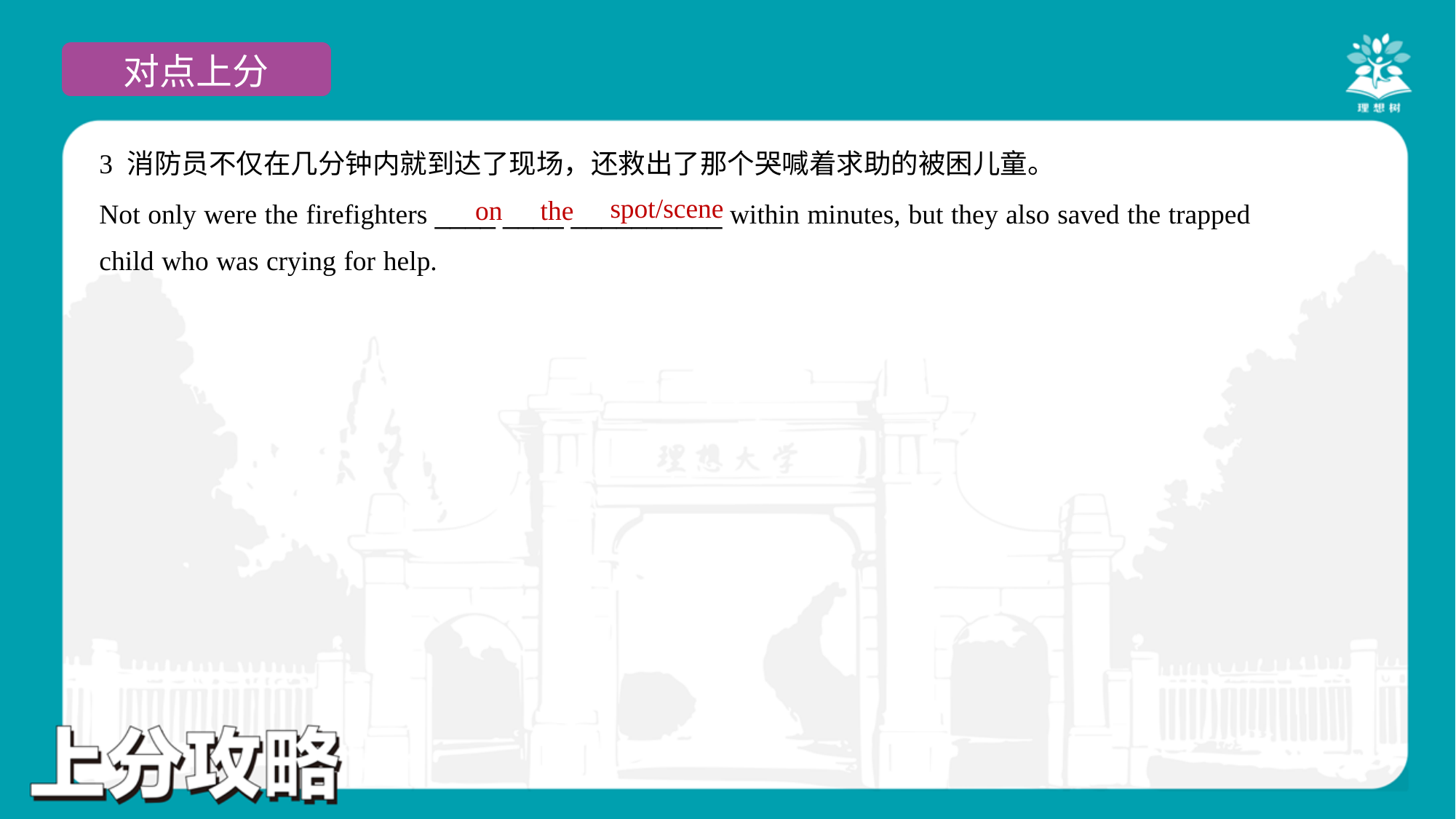

3 消防员不仅在几分钟内就到达了现场，还救出了那个哭喊着求助的被困儿童。
Not only were the firefighters ____ ____ __________ within minutes, but they also saved the trapped
child who was crying for help.
spot/scene
on
the